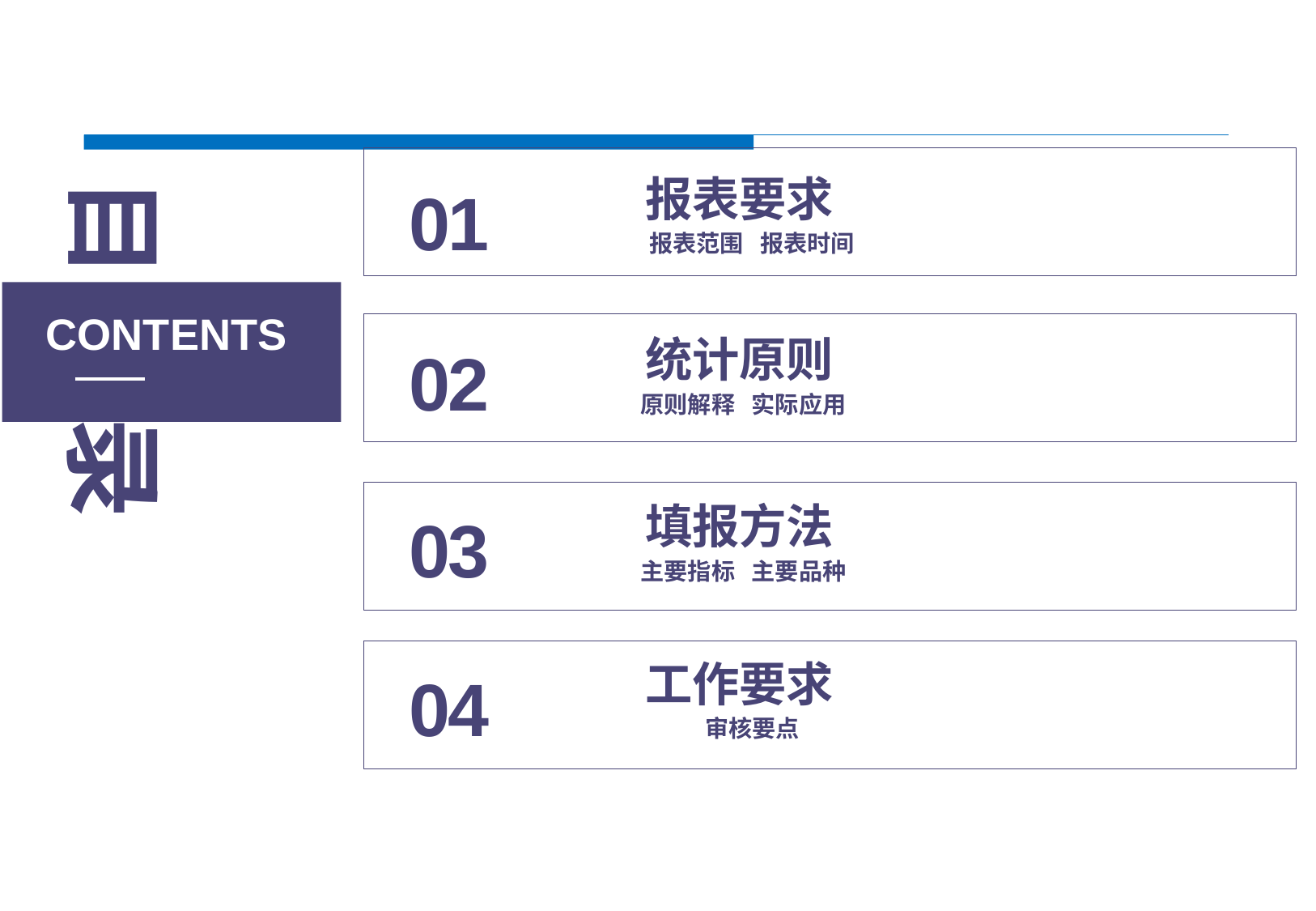

目      录

报表要求
01
报表范围   报表时间

CONTENTS

统计原则
02
原则解释   实际应用

填报方法
03
主要指标   主要品种

工作要求
04
审核要点